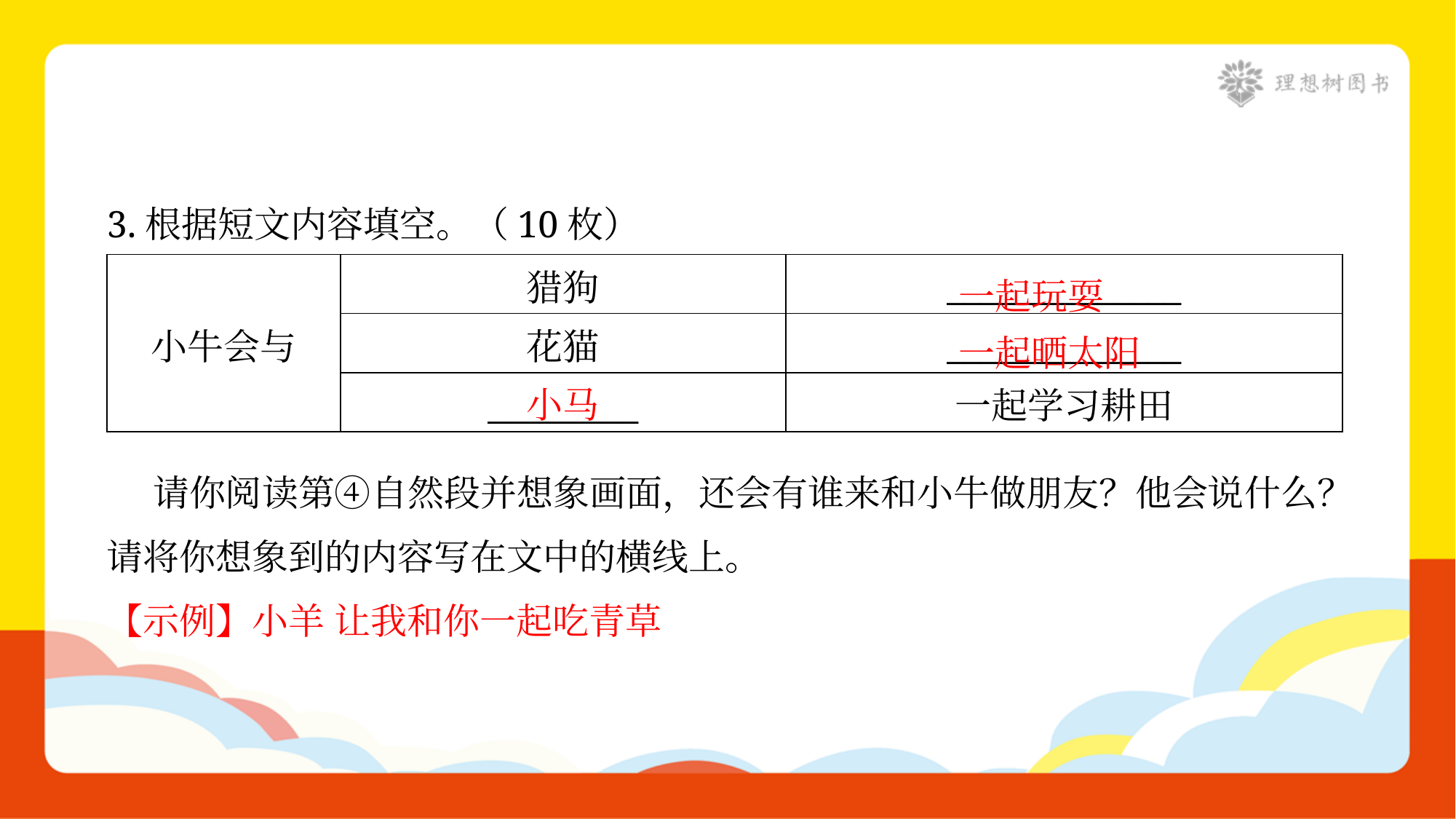

3.根据短文内容填空。（10枚）
一起玩耍
| 小牛会与 | 猎狗 | \_\_\_\_\_\_\_\_\_\_\_\_\_\_ |
| --- | --- | --- |
|  | 花猫 | \_\_\_\_\_\_\_\_\_\_\_\_\_\_ |
|  | \_\_\_\_\_\_\_\_\_ | 一起学习耕田 |
一起晒太阳
小马
    请你阅读第④自然段并想象画面，还会有谁来和小牛做朋友？他会说什么？
请将你想象到的内容写在文中的横线上。
【示例】小羊 让我和你一起吃青草